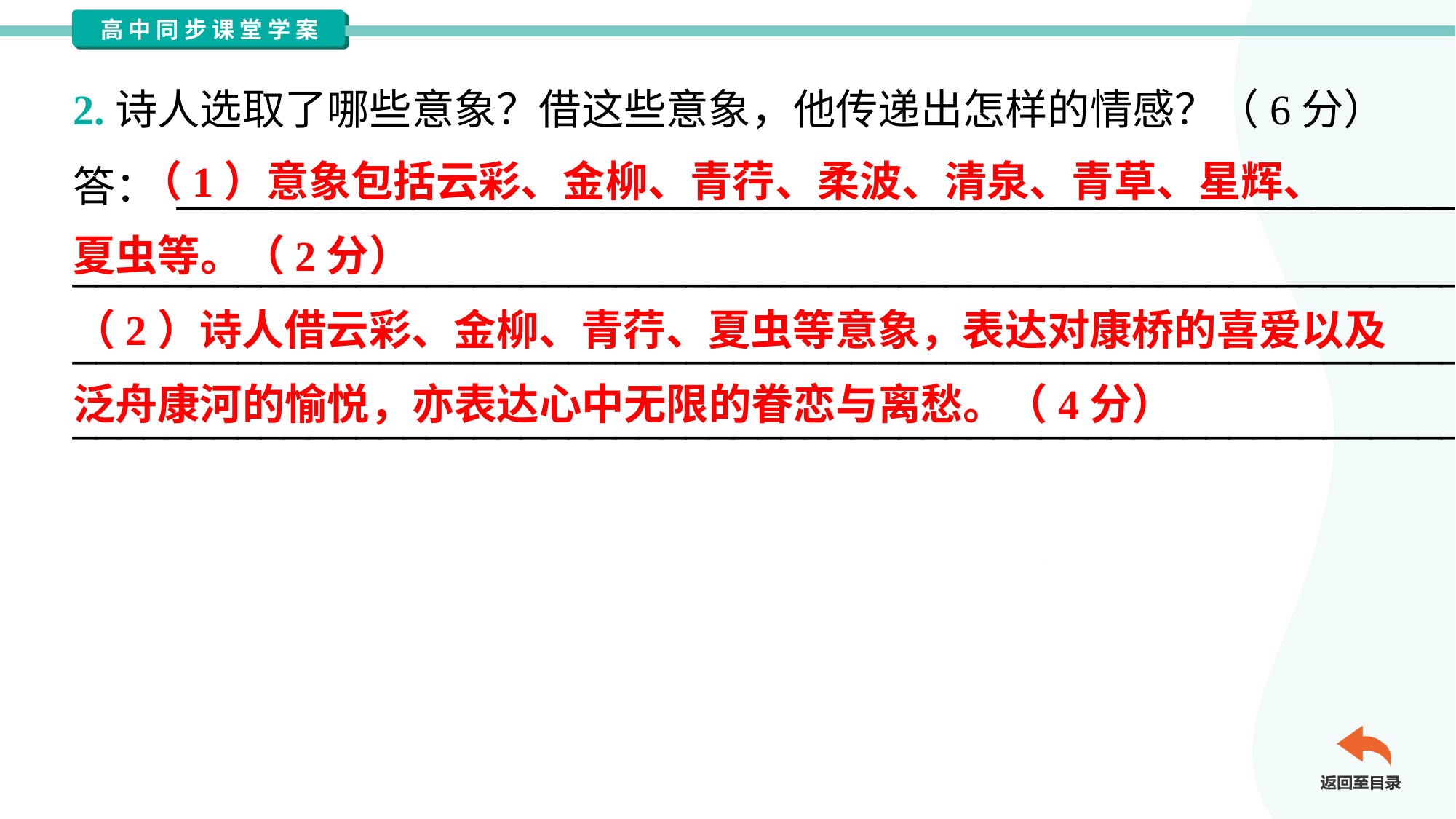

2.诗人选取了哪些意象？借这些意象，他传递出怎样的情感？（6分）
答： ________________________________________________________
_____________________________________________________________
_____________________________________________________________
_____________________________________________________________
      （1）意象包括云彩、金柳、青荇、柔波、清泉、青草、星辉、
夏虫等。（2分）
（2）诗人借云彩、金柳、青荇、夏虫等意象，表达对康桥的喜爱以及
泛舟康河的愉悦，亦表达心中无限的眷恋与离愁。（4分）